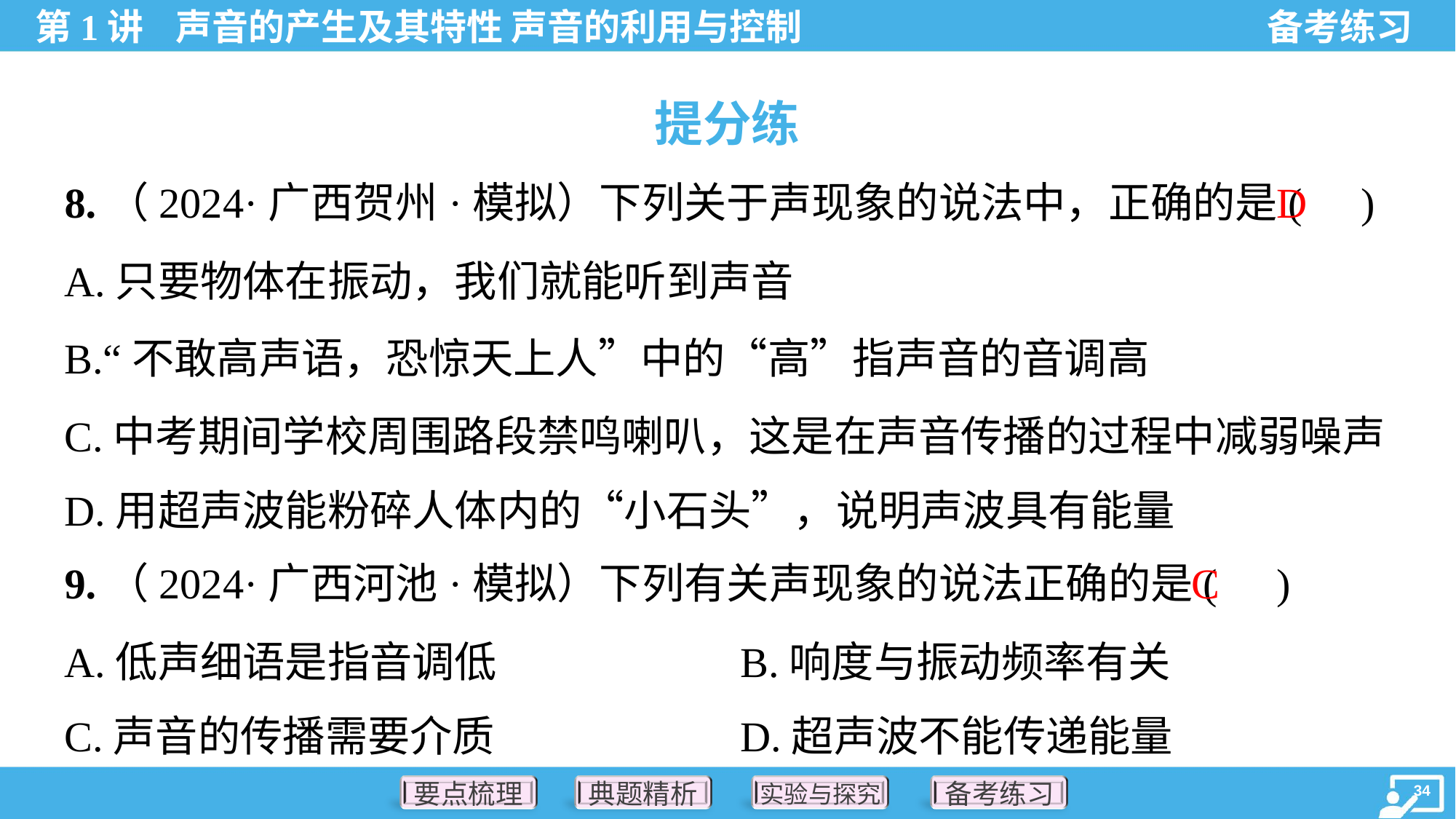

提分练
D
8.（2024·广西贺州·模拟）下列关于声现象的说法中，正确的是(     )
A.只要物体在振动，我们就能听到声音
B.“不敢高声语，恐惊天上人”中的“高”指声音的音调高
C.中考期间学校周围路段禁鸣喇叭，这是在声音传播的过程中减弱噪声
D.用超声波能粉碎人体内的“小石头”，说明声波具有能量
C
9.（2024·广西河池·模拟）下列有关声现象的说法正确的是(     )
A.低声细语是指音调低	B.响度与振动频率有关
C.声音的传播需要介质	D.超声波不能传递能量